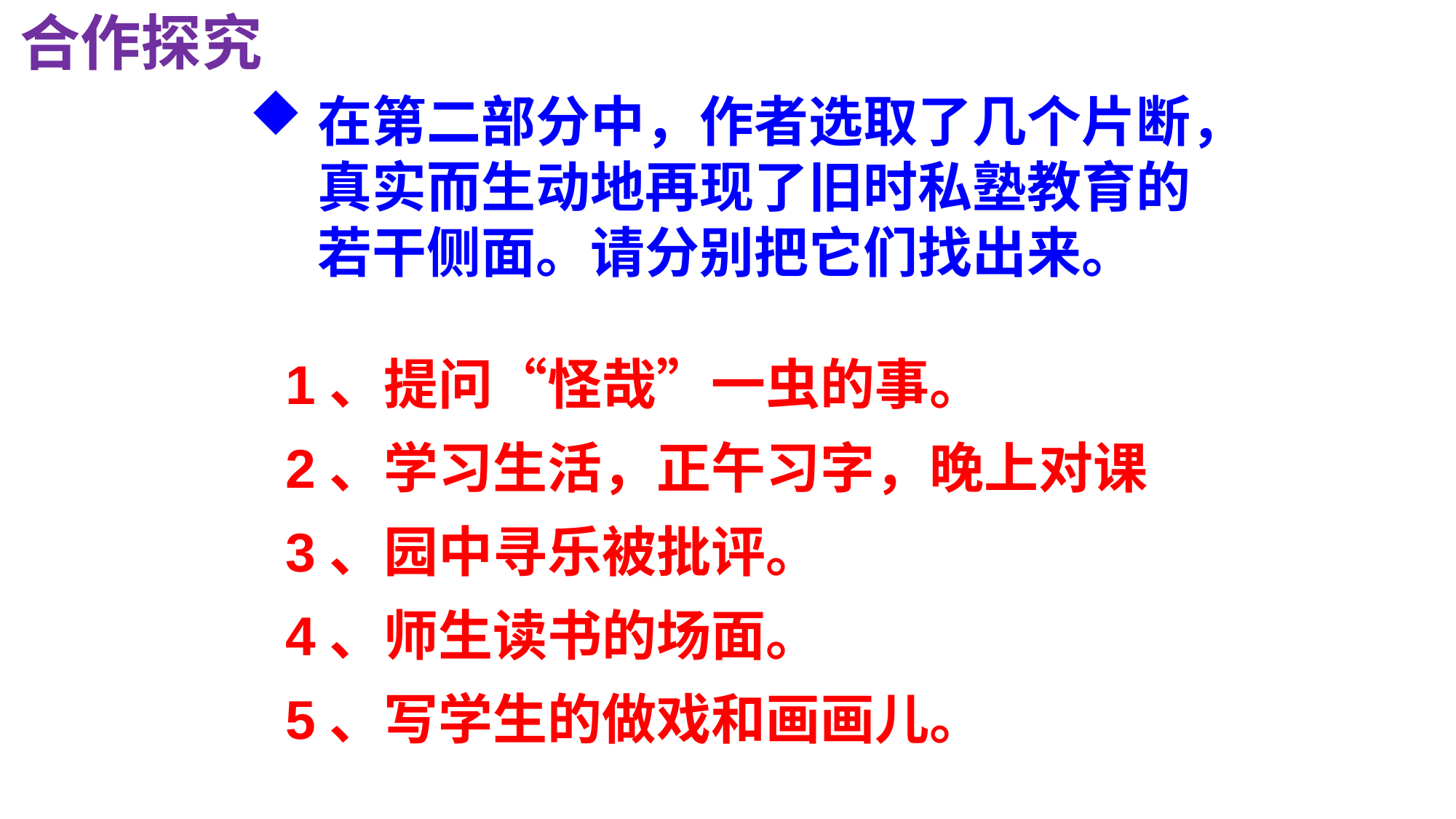

合作探究
在第二部分中，作者选取了几个片断，真实而生动地再现了旧时私塾教育的若干侧面。请分别把它们找出来。
1、提问“怪哉”一虫的事。
2、学习生活，正午习字，晚上对课
3、园中寻乐被批评。
4、师生读书的场面。
5、写学生的做戏和画画儿。